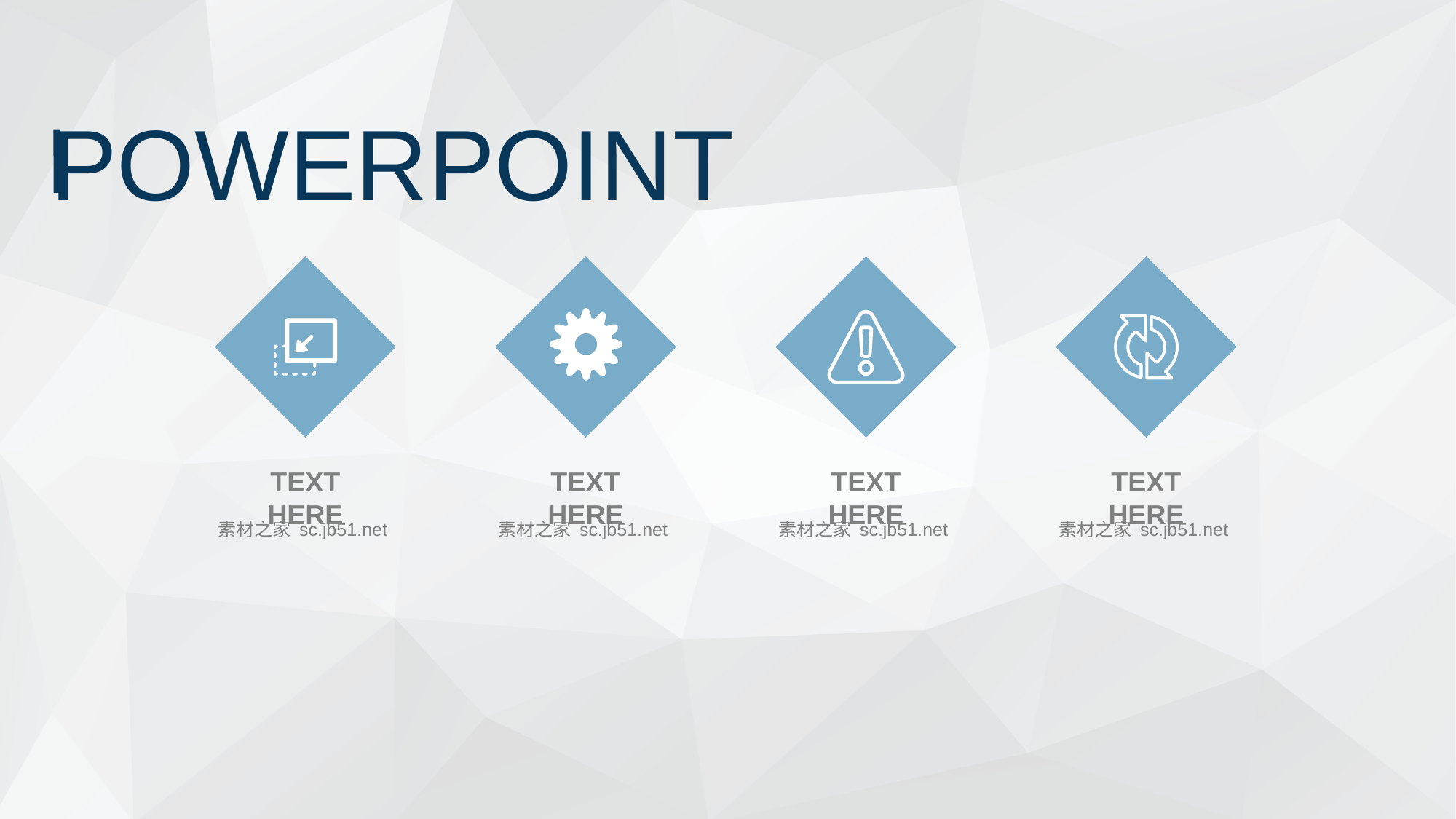

POWERPOINT

TEXT HERE
TEXT HERE
TEXT HERE
TEXT HERE
素材之家 sc.jb51.net
素材之家 sc.jb51.net
素材之家 sc.jb51.net
素材之家 sc.jb51.net